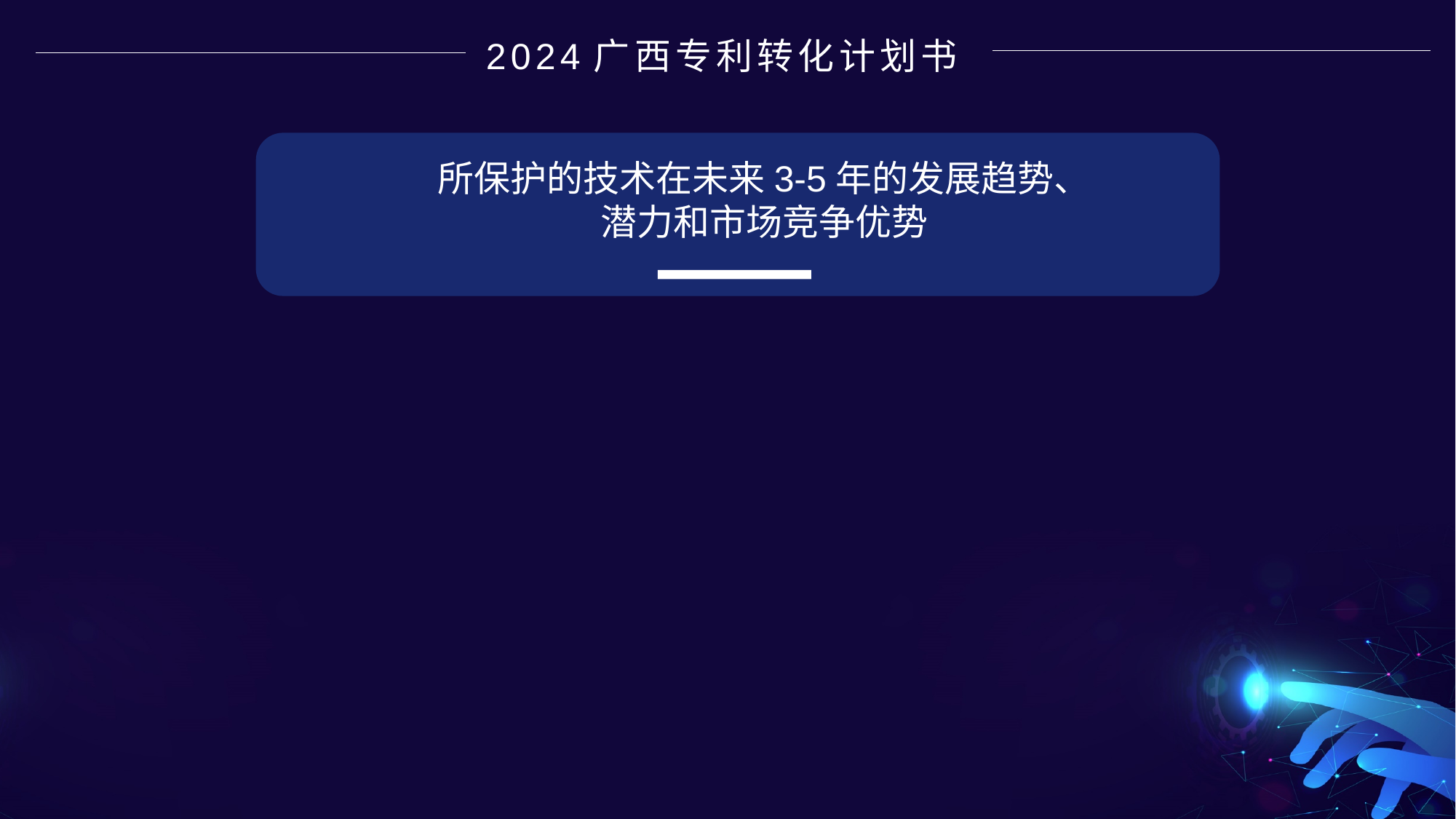

2024广西专利转化计划书

所保护的技术在未来3-5年的发展趋势、
潜力和市场竞争优势